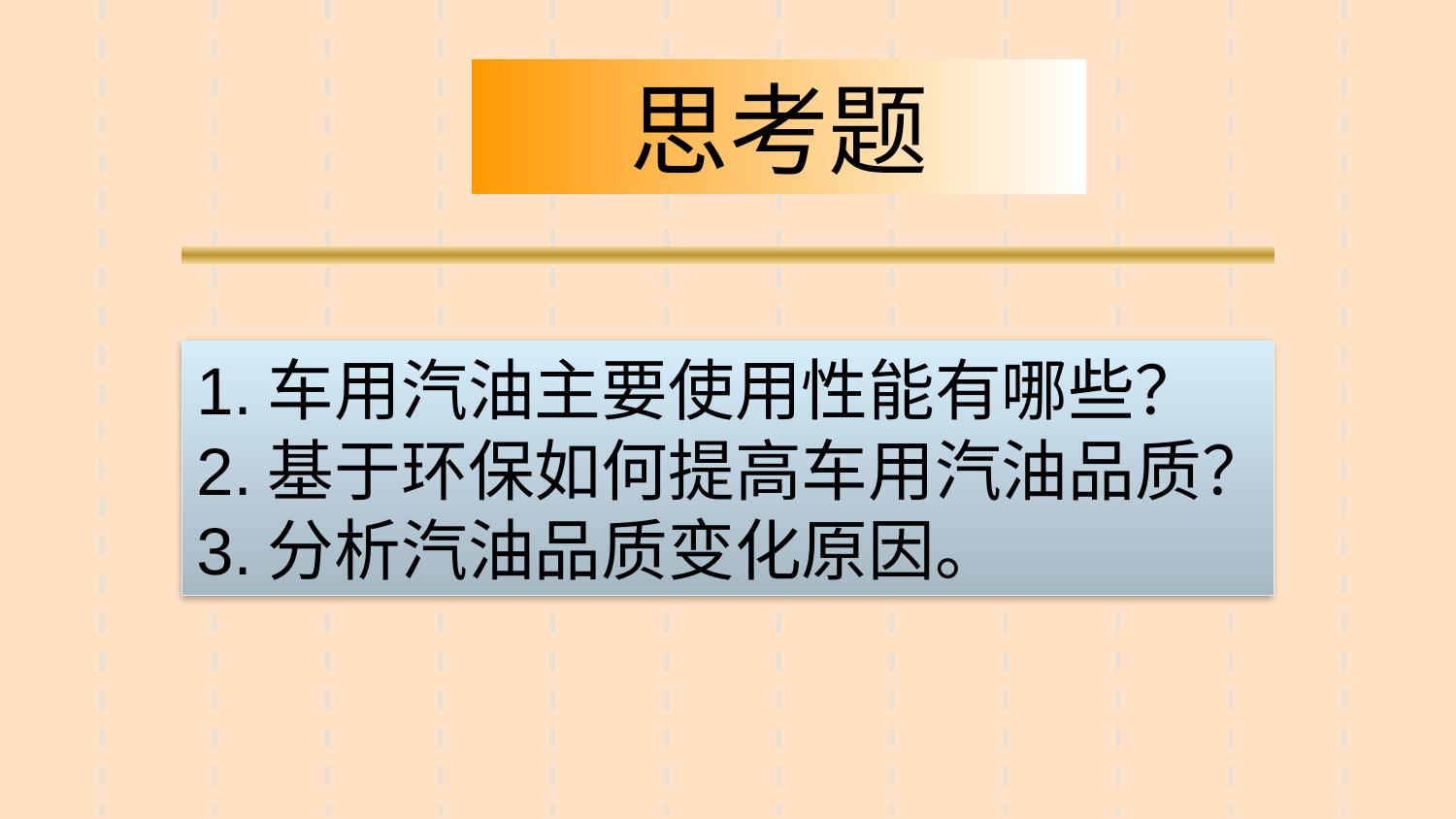

思考题

1.车用汽油主要使用性能有哪些？
2.基于环保如何提高车用汽油品质？
3.分析汽油品质变化原因。